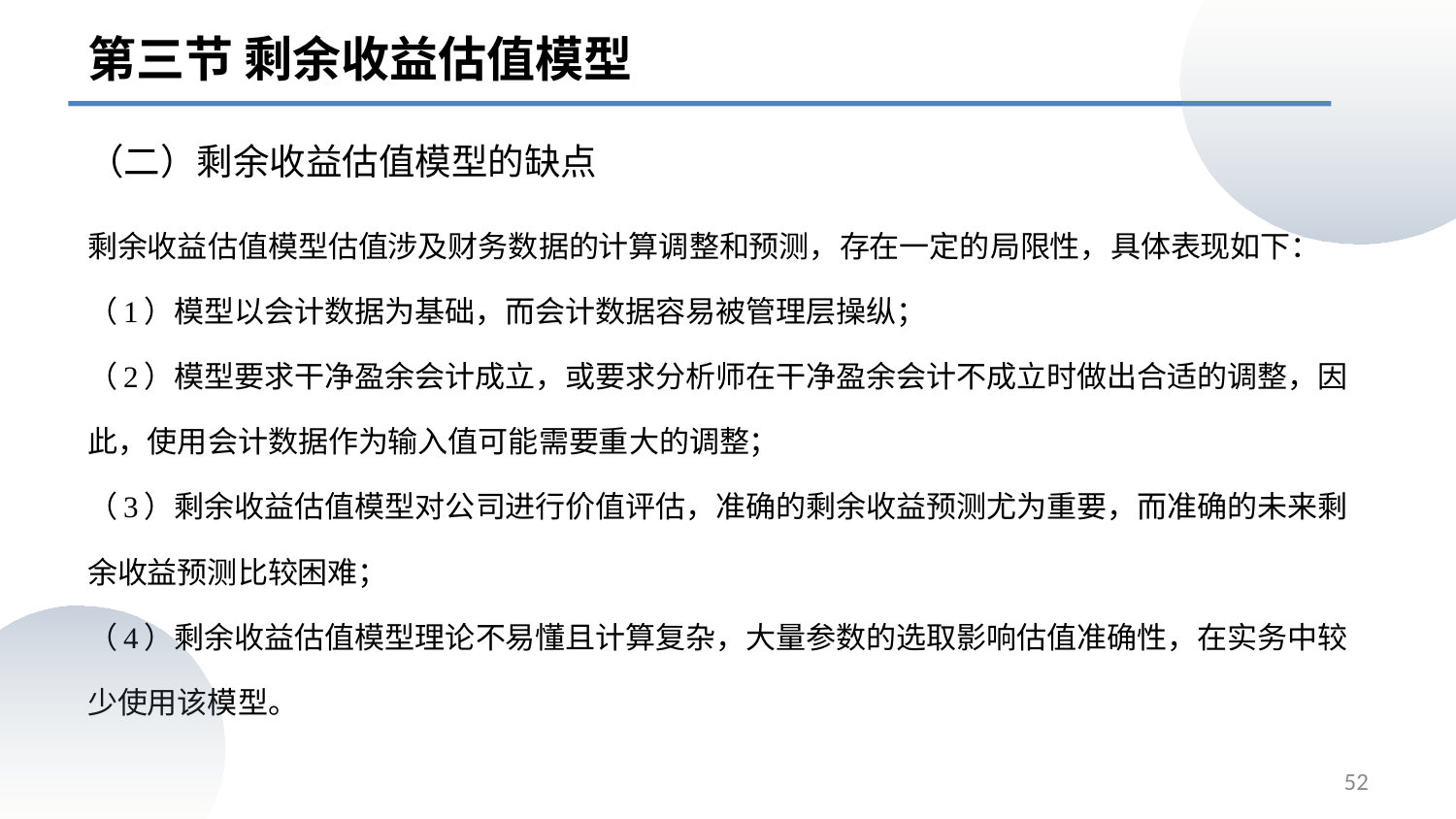

第三节 剩余收益估值模型
# （二）剩余收益估值模型的缺点
剩余收益估值模型估值涉及财务数据的计算调整和预测，存在⼀定的局限性，具体表现如下：
（1）模型以会计数据为基础，而会计数据容易被管理层操纵；
（2）模型要求干净盈余会计成立，或要求分析师在干净盈余会计不成立时做出合适的调整，因此，使用会计数据作为输入值可能需要重大的调整；
（3）剩余收益估值模型对公司进⾏价值评估，准确的剩余收益预测尤为重要，而准确的未来剩余收益预测比较困难；
（4）剩余收益估值模型理论不易懂且计算复杂，大量参数的选取影响估值准确性，在实务中较少使用该模型。

52